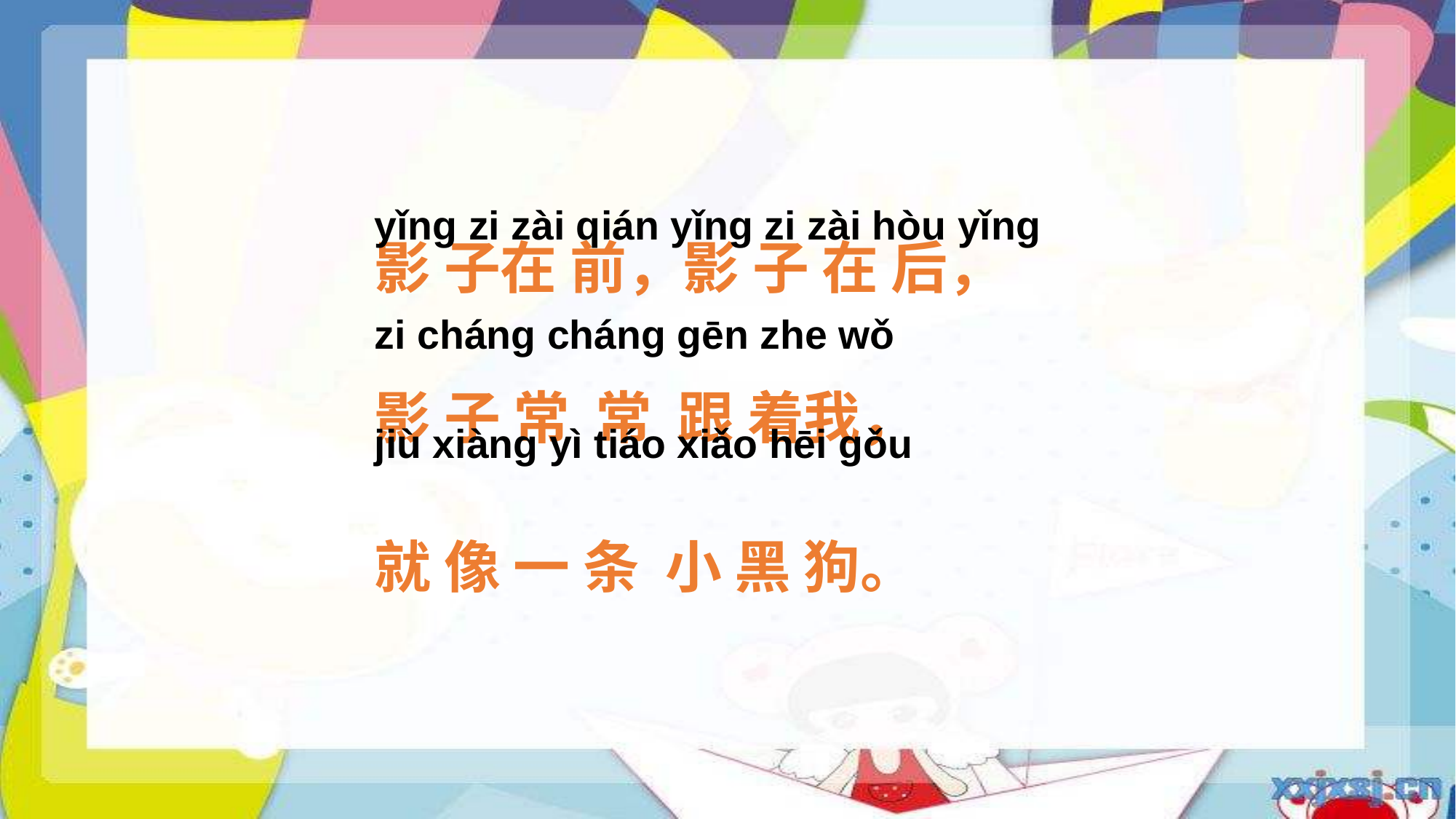

yǐnɡ zi zài qián yǐnɡ zi zài hòu yǐnɡ zi chánɡ chánɡ ɡēn zhe wǒ
jiù xiànɡ yì tiáo xiǎo hēi ɡǒu
影 子在 前，影 子 在 后，
影 子 常  常  跟 着我，
就 像 一 条  小 黑 狗。